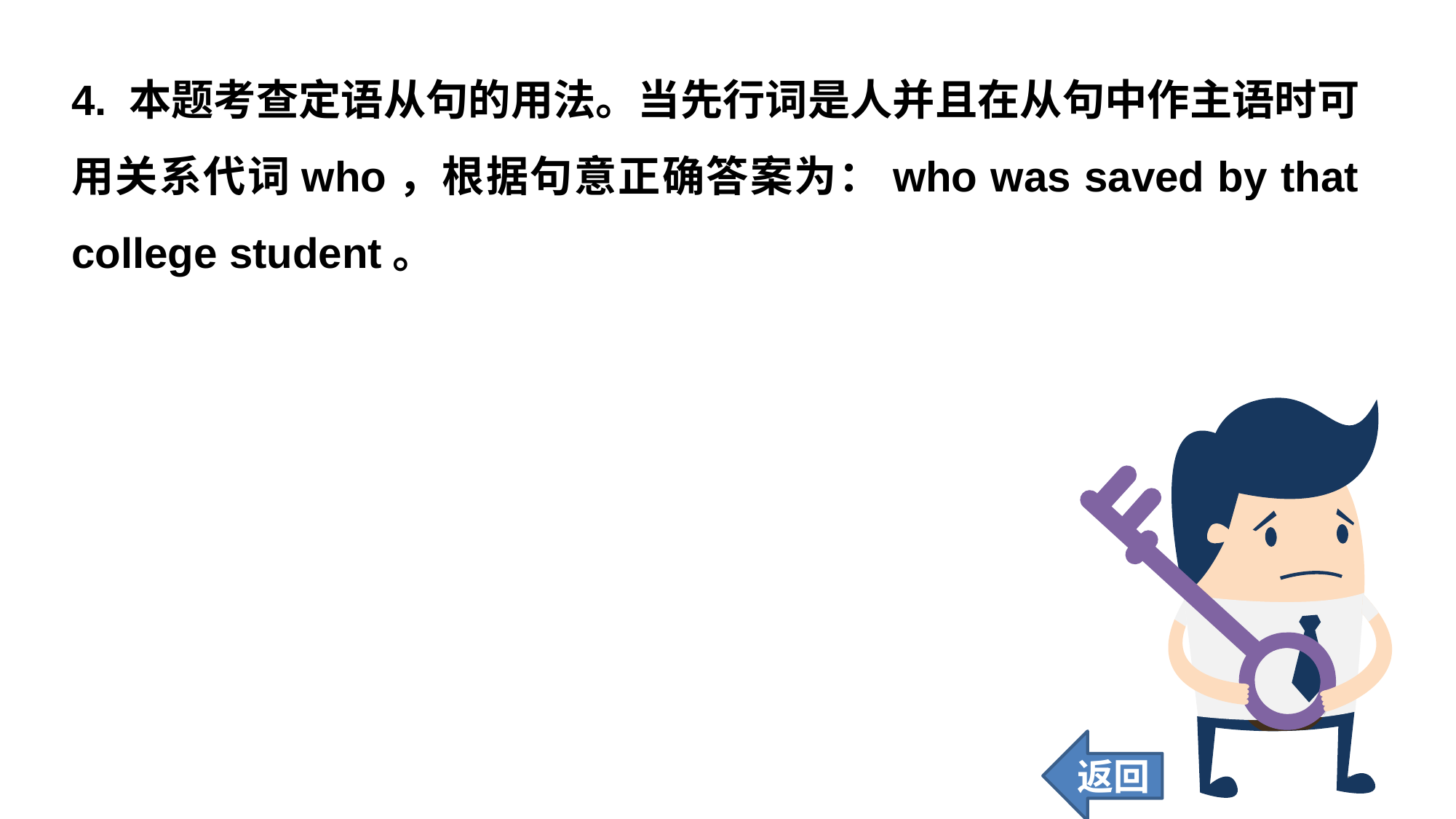

4. 本题考查定语从句的用法。当先行词是人并且在从句中作主语时可用关系代词who，根据句意正确答案为：who was saved by that college student。

返回
127